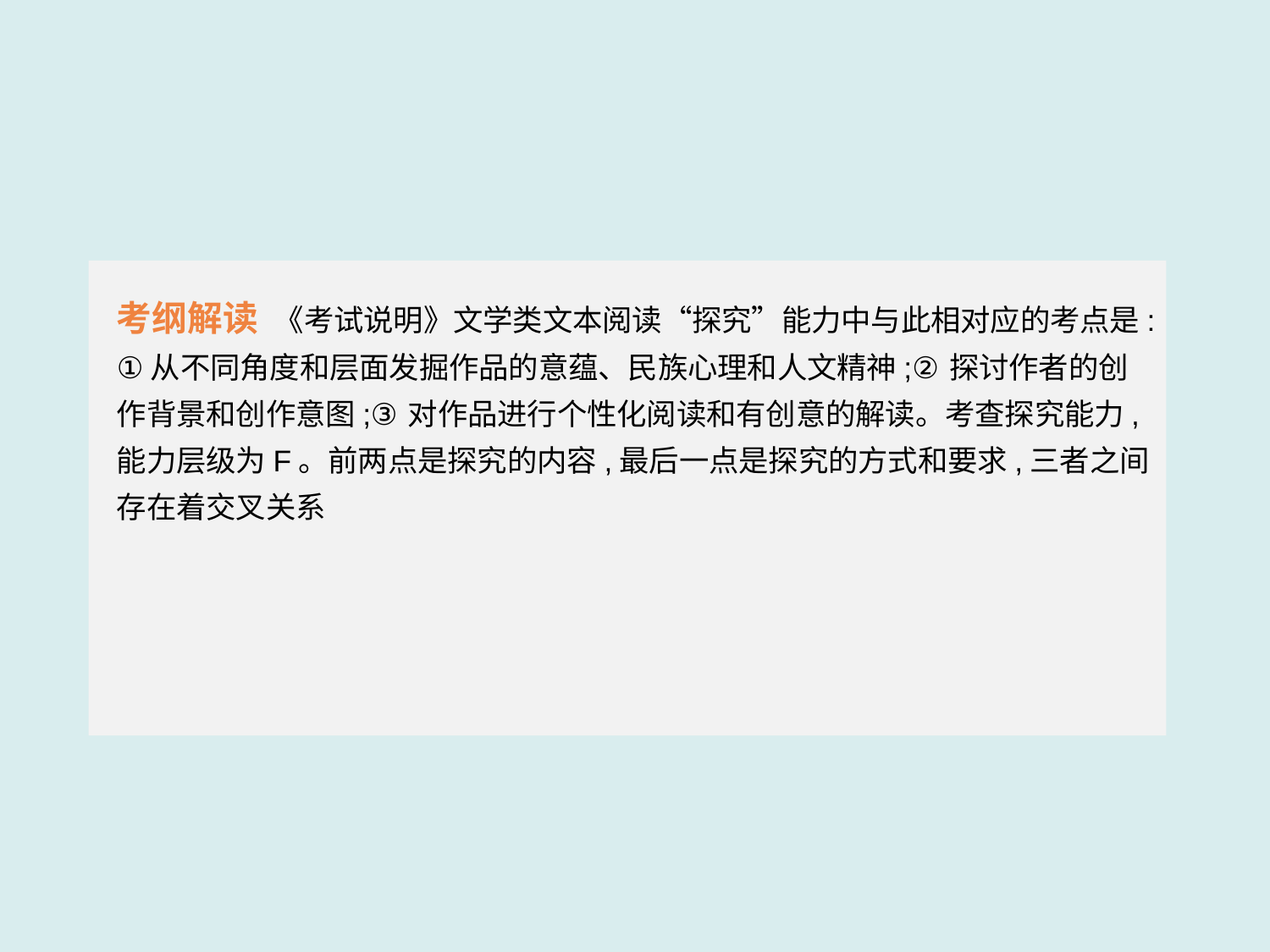

考纲解读  《考试说明》文学类文本阅读“探究”能力中与此相对应的考点是:①从不同角度和层面发掘作品的意蕴、民族心理和人文精神;②探讨作者的创作背景和创作意图;③对作品进行个性化阅读和有创意的解读。考查探究能力,能力层级为F。前两点是探究的内容,最后一点是探究的方式和要求,三者之间存在着交叉关系